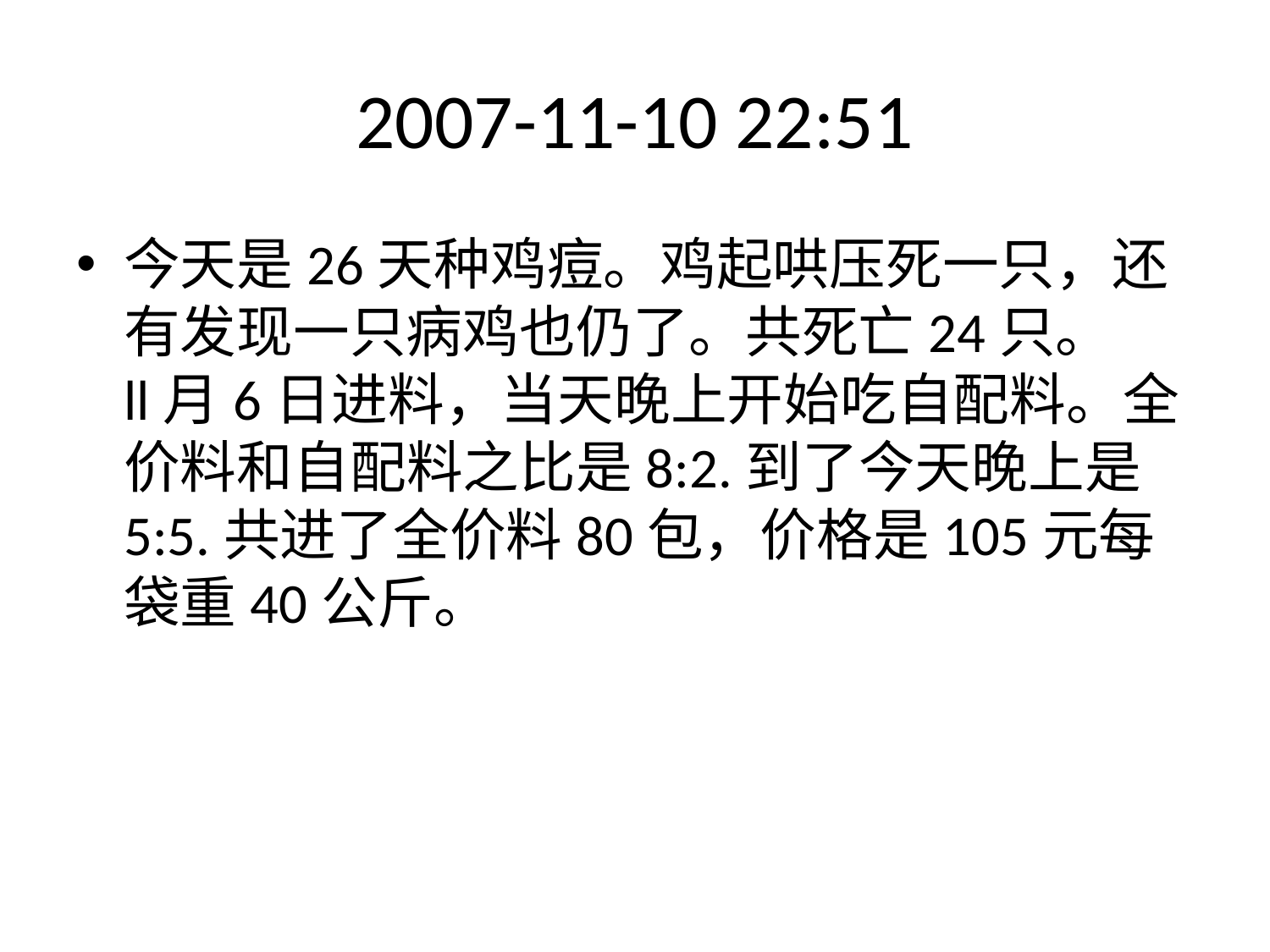

# 2007-11-10 22:51
今天是26天种鸡痘。鸡起哄压死一只，还有发现一只病鸡也仍了。共死亡24只。
ll月6日进料，当天晚上开始吃自配料。全价料和自配料之比是8:2.到了今天晚上是5:5.共进了全价料80包，价格是105元每袋重40公斤。